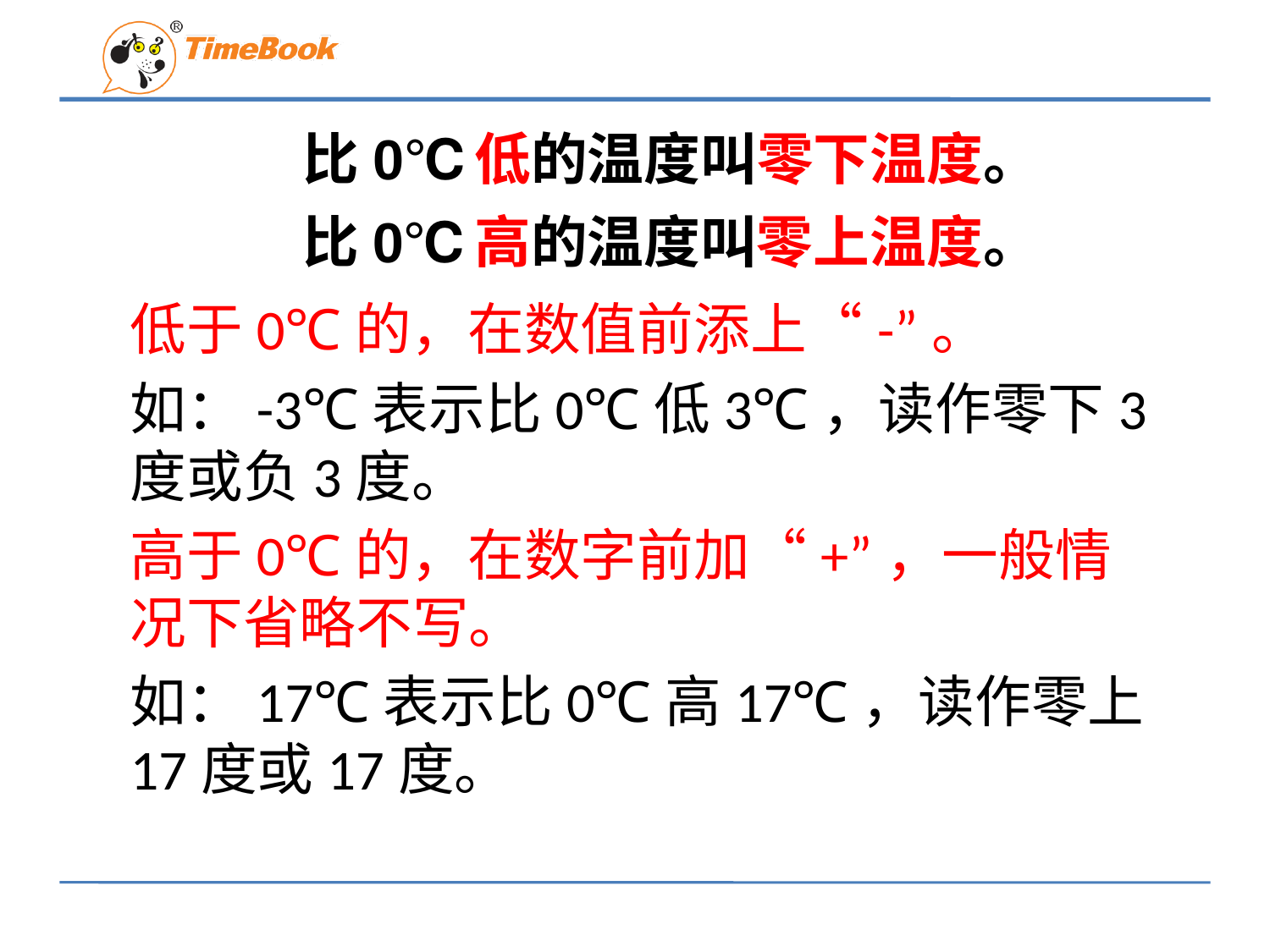

比0℃低的温度叫零下温度。
比0℃高的温度叫零上温度。
低于0℃的，在数值前添上“-”。
如：-3℃表示比0℃低3℃，读作零下3度或负3度。
高于0℃的，在数字前加“+”，一般情况下省略不写。
如：17℃表示比0℃高17℃，读作零上17度或17度。